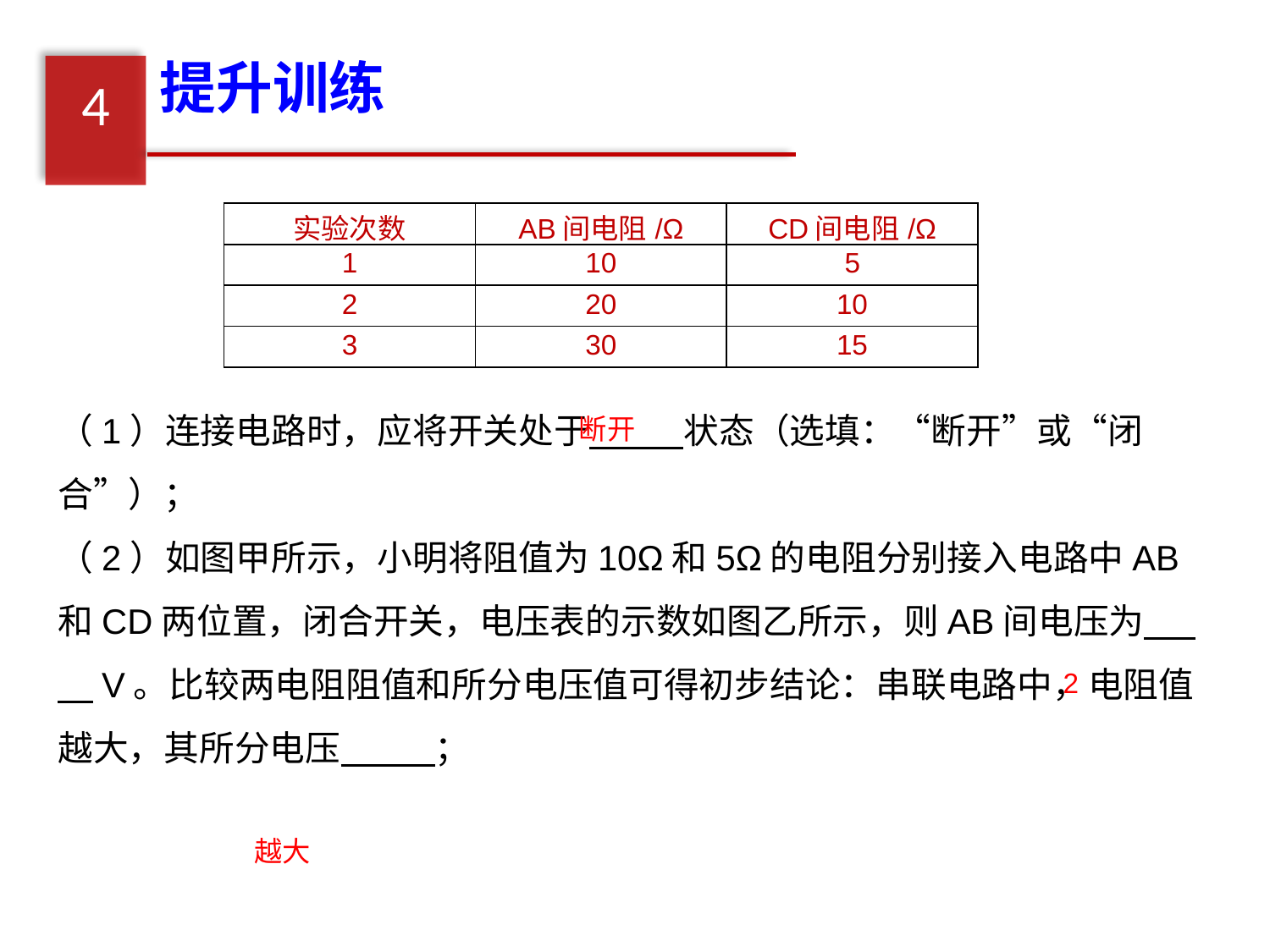

提升训练

4
| 实验次数 | AB间电阻/Ω | CD间电阻/Ω |
| --- | --- | --- |
| 1 | 10 | 5 |
| 2 | 20 | 10 |
| 3 | 30 | 15 |
（1）连接电路时，应将开关处于　   　状态（选填：“断开”或“闭合”）；
（2）如图甲所示，小明将阻值为10Ω和5Ω的电阻分别接入电路中AB和CD两位置，闭合开关，电压表的示数如图乙所示，则AB间电压为　   　V。比较两电阻阻值和所分电压值可得初步结论：串联电路中，电阻值越大，其所分电压　   　；
断开
2
越大